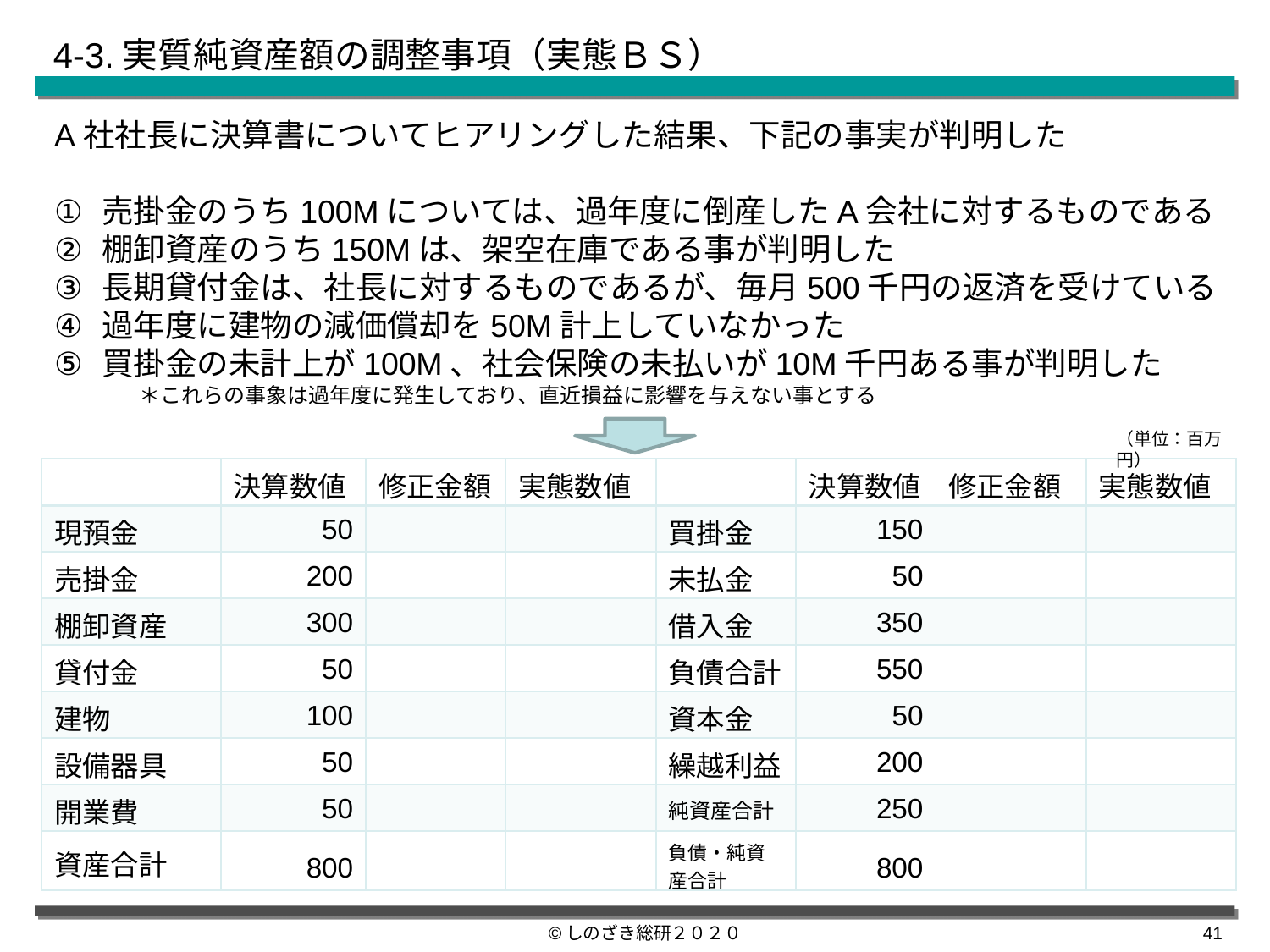

4-3.実質純資産額の調整事項（実態ＢＳ）
A社社長に決算書についてヒアリングした結果、下記の事実が判明した

売掛金のうち100Mについては、過年度に倒産したA会社に対するものである
棚卸資産のうち150Mは、架空在庫である事が判明した
長期貸付金は、社長に対するものであるが、毎月500千円の返済を受けている
過年度に建物の減価償却を50M計上していなかった
買掛金の未計上が100M、社会保険の未払いが10M千円ある事が判明した
　　　　＊これらの事象は過年度に発生しており、直近損益に影響を与えない事とする

（単位：百万円）
|  | 決算数値 | 修正金額 | 実態数値 |  | 決算数値 | 修正金額 | 実態数値 |
| --- | --- | --- | --- | --- | --- | --- | --- |
| 現預金 | 50 |  |  | 買掛金 | 150 |  |  |
| 売掛金 | 200 |  |  | 未払金 | 50 |  |  |
| 棚卸資産 | 300 |  |  | 借入金 | 350 |  |  |
| 貸付金 | 50 |  |  | 負債合計 | 550 |  |  |
| 建物 | 100 |  |  | 資本金 | 50 |  |  |
| 設備器具 | 50 |  |  | 繰越利益 | 200 |  |  |
| 開業費 | 50 |  |  | 純資産合計 | 250 |  |  |
| 資産合計 | 800 |  |  | 負債・純資産合計 | 800 |  |  |
©しのざき総研２０２０
41